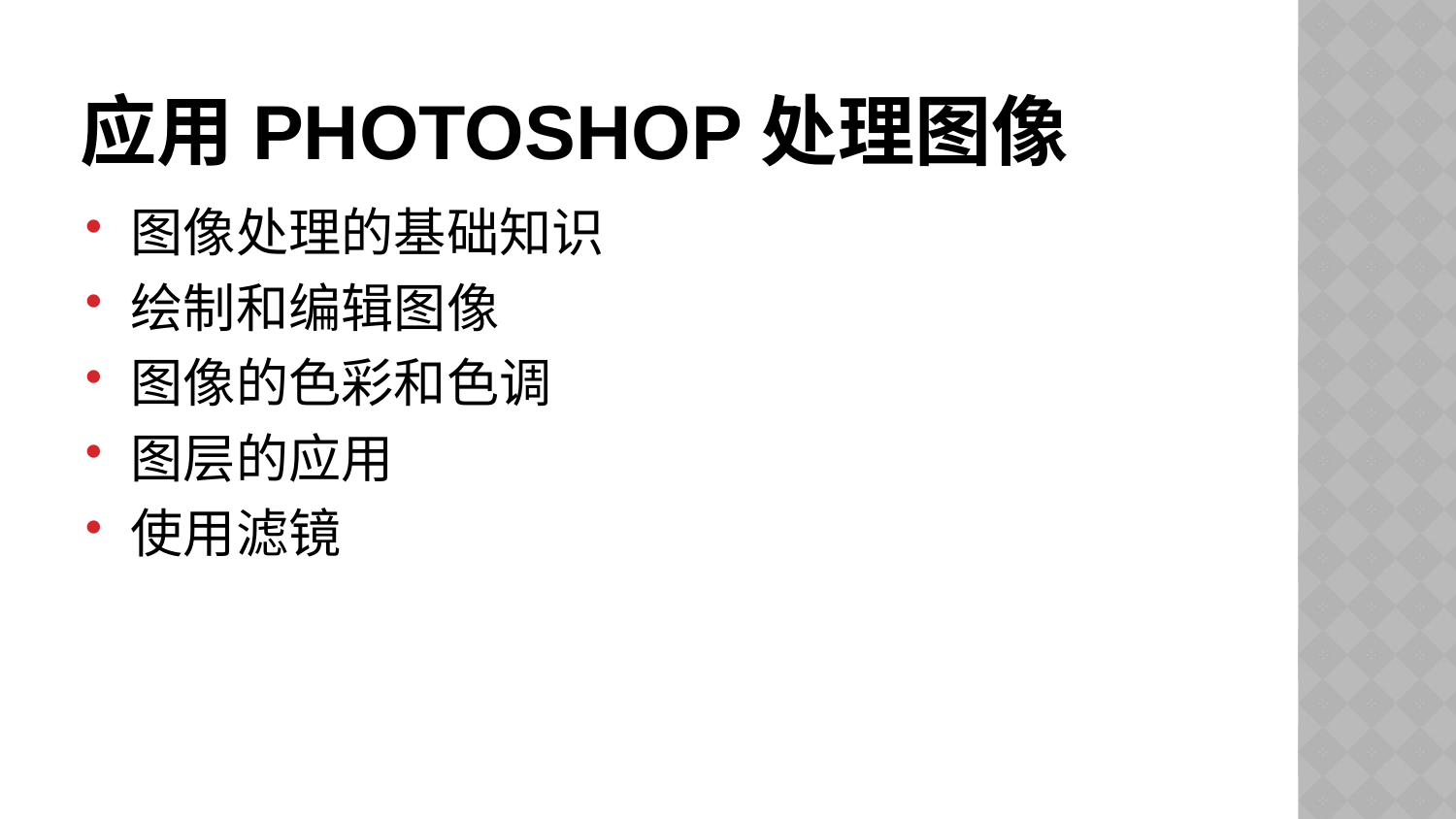

# 应用Photoshop处理图像
图像处理的基础知识
绘制和编辑图像
图像的色彩和色调
图层的应用
使用滤镜